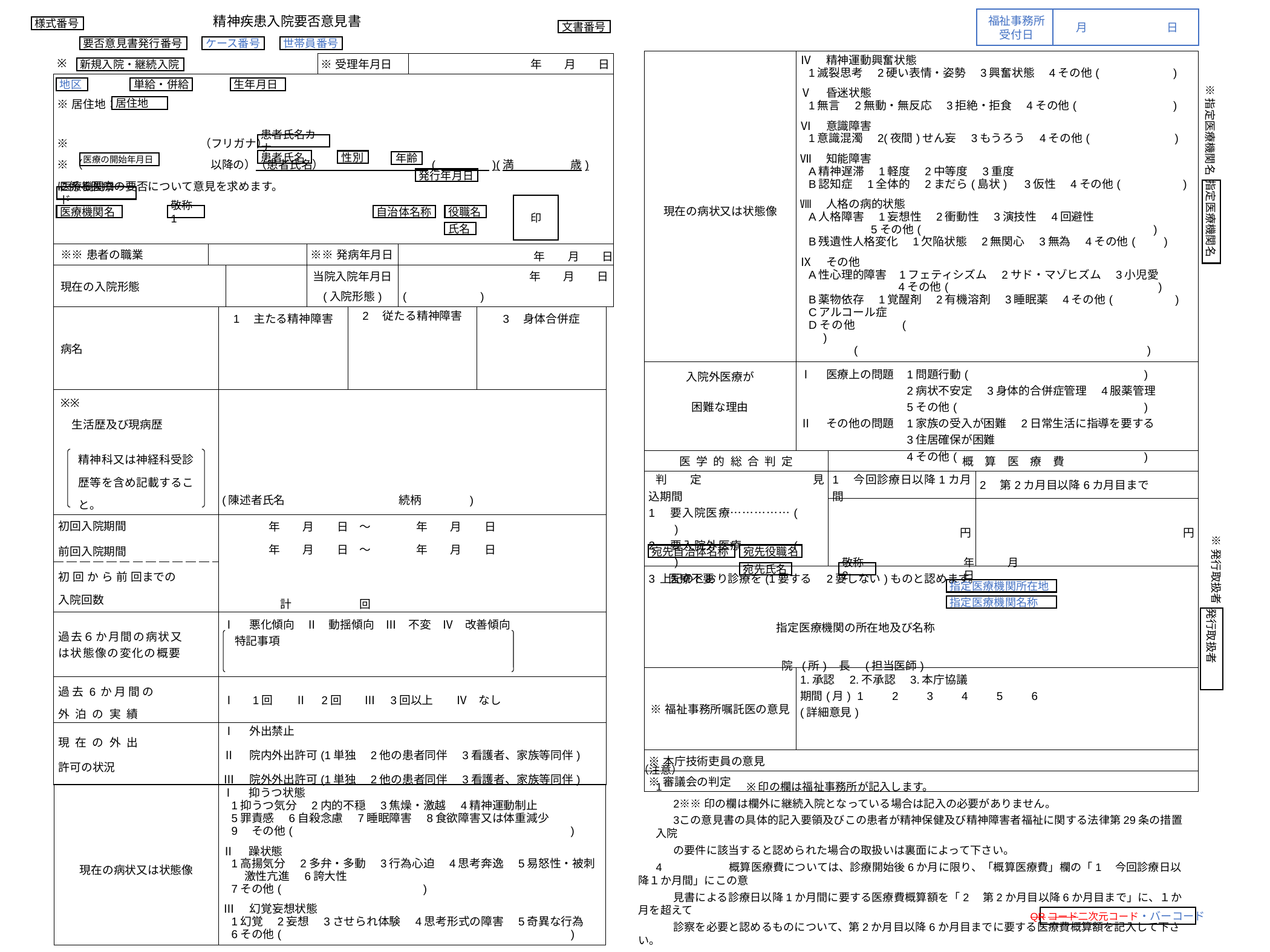

精神疾患入院要否意見書
福祉事務所
受付日
月	日
様式番号
文書番号
※指定医療機関名
要否意見書発行番号
ケース番号
世帯員番号
| 現在の病状又は状態像 | Ⅳ　精神運動興奮状態 1滅裂思考　2硬い表情・姿勢　3興奮状態　4その他(　　　　　　) Ⅴ　昏迷状態 1無言　2無動・無反応　3拒絶・拒食　4その他(　　　　　　　　) Ⅵ　意識障害 1意識混濁　2(夜間)せん妄　3もうろう　4その他(　　　　　　　) Ⅶ　知能障害 A精神遅滞　1軽度　2中等度　3重度 B認知症　1全体的　2まだら(島状)　3仮性　4その他(　　　　　) Ⅷ　人格の病的状態 A人格障害　1妄想性　2衝動性　3演技性　4回避性 5その他(　　　　　　　　　　　　　　　　　　　　) B残遺性人格変化　1欠陥状態　2無関心　3無為　4その他(　　) Ⅸ　その他 A性心理的障害 1フェティシズム　2サド・マゾヒズム　3小児愛 4その他(　　　　　　　　　　　　　　　　　　) B薬物依存　1覚醒剤　2有機溶剤　3睡眠薬　4その他(　　　　　) Cアルコール症 Dその他 (　　　　　　　　　　　　　　　　　　　　　　　　　) (　　　　　　　　　　　　　　　　　　　　　　　　　) |  |  |
| --- | --- | --- | --- |
| 入院外医療が 困難な理由 | Ⅰ　医療上の問題 1問題行動(　　　　　　　　　　　　　　　) 2病状不安定　3身体的合併症管理　4服薬管理 5その他(　　　　　　　　　　　　　　　　) Ⅱ　その他の問題 1家族の受入が困難　2日常生活に指導を要する 3住居確保が困難 4その他(　　　　　　　　　　　　　　　　) |  |  |
| 医学的総合判定 |  | 概算医療費 |  |
| 判定　　　　　 　　　　見込期間 1　要入院医療……………(　　　　) 2　要入院外医療…………(　　　　) 3　医療不要 |  | 1　今回診療日以降1カ月間 | 2　第2カ月目以降6カ月目まで |
|  |  | 円 | 円 |
| 上記のとおり診療を(1要する　2要しない)ものと認めます。 指定医療機関の所在地及び名称 　　 院(所)長　(担当医師) |  |  |  |
| ※福祉事務所嘱託医の意見 | 1.承認　2.不承認　3.本庁協議 期間(月) 1　　2　　3　　4　　5　　6 (詳細意見) |  |  |
| ※本庁技術吏員の意見 |  |  |  |
| ※審議会の判定 |  |  |  |
| ※ |  |  |  | ※受理年月日 |  | 年　　月　　日 |
| --- | --- | --- | --- | --- | --- | --- |
| ※居住地：   ※ （フリガナ） ※（　　　　　　　　　　　 以降の）（患者氏名）　　　　　　　　 　( 　　　　 )(満　　　　　歳) に係る医療の要否について意見を求めます。 |  |  |  |  |  |  |
| ※※患者の職業 |  |  | ※※発病年月日 |  | 年　　月　　日 |  |
| 現在の入院形態 |  |  | 当院入院年月日 (入院形態) |  | 年　　月　　日 (　　　　　　) |  |
新規入院・継続入院
地区
単給・併給
生年月日
居住地
患者氏名カナ
患者氏名
性別
年齢
医療の開始年月日
発行年月日
指定医療機関名
医療機関コード
印
医療機関名
敬称1
自治体名称
役職名
氏名
| 病名 | 1　主たる精神障害 | 2　従たる精神障害 | 3　身体合併症 |
| --- | --- | --- | --- |
| ※※ 　生活歴及び現病歴   精神科又は神経科受診歴等を含め記載すること。 | (陳述者氏名　　　　　　　　　　続柄　　　　) |  |  |
| 初回入院期間 前回入院期間 | 年　　月　　日　～　　　　年　　月　　日 　　年　　月　　日　～　　　　年　　月　　日       　　　計　　　　　　回 |  |  |
| 初回から前回までの 入院回数 |  |  |  |
| 過去６か月間の病状又 は状態像の変化の概要 | Ⅰ　悪化傾向　Ⅱ　動揺傾向　Ⅲ　不変　Ⅳ　改善傾向 　特記事項 |  |  |
| 過去6か月間の 外泊の実績 | Ⅰ　1回　　Ⅱ　2回　　Ⅲ　3回以上　　Ⅳ　なし |  |  |
| 現在の外出 許可の状況 | Ⅰ　外出禁止 Ⅱ　院内外出許可(1単独　2他の患者同伴　3看護者、家族等同伴) Ⅲ　院外外出許可(1単独　2他の患者同伴　3看護者、家族等同伴) |  |  |

※発行取扱者
宛先自治体名称
宛先役職名
宛先氏名
敬称2
　　　年　　　月　　　　日
指定医療機関所在地
指定医療機関名称
発行取扱者

（注意）
1	※印の欄は福祉事務所が記入します。
※※印の欄は欄外に継続入院となっている場合は記入の必要がありません。
この意見書の具体的記入要領及びこの患者が精神保健及び精神障害者福祉に関する法律第29条の措置入院
の要件に該当すると認められた場合の取扱いは裏面によって下さい。
4	概算医療費については、診療開始後6か月に限り、「概算医療費」欄の「1　今回診療日以降１か月間」にこの意
見書による診療日以降1か月間に要する医療費概算額を「2　第2か月目以降6か月目まで」に、１か月を超えて
診察を必要と認めるものについて、第2か月目以降6か月目までに要する医療費概算額を記入して下さい。
| 現在の病状又は状態像 | Ⅰ　抑うつ状態 1抑うつ気分　2内的不穏　3焦燥・激越　4精神運動制止 5罪責感　6自殺念慮　7睡眠障害　8食欲障害又は体重減少 9　その他(　　　　　　　　　　　　　　　　　　　　　　　　) Ⅱ　躁状態 1高揚気分　2多弁・多動　3行為心迫　4思考奔逸　5易怒性・被刺　 激性亢進　6誇大性　 7その他(　　　　　　　　　　　　) Ⅲ　幻覚妄想状態 1幻覚　2妄想　3させられ体験　4思考形式の障害　5奇異な行為 6その他(　　　　　　　　　　　　　　　　　　　　　　　　　) |
| --- | --- |
QRコード二次元コード・バーコード